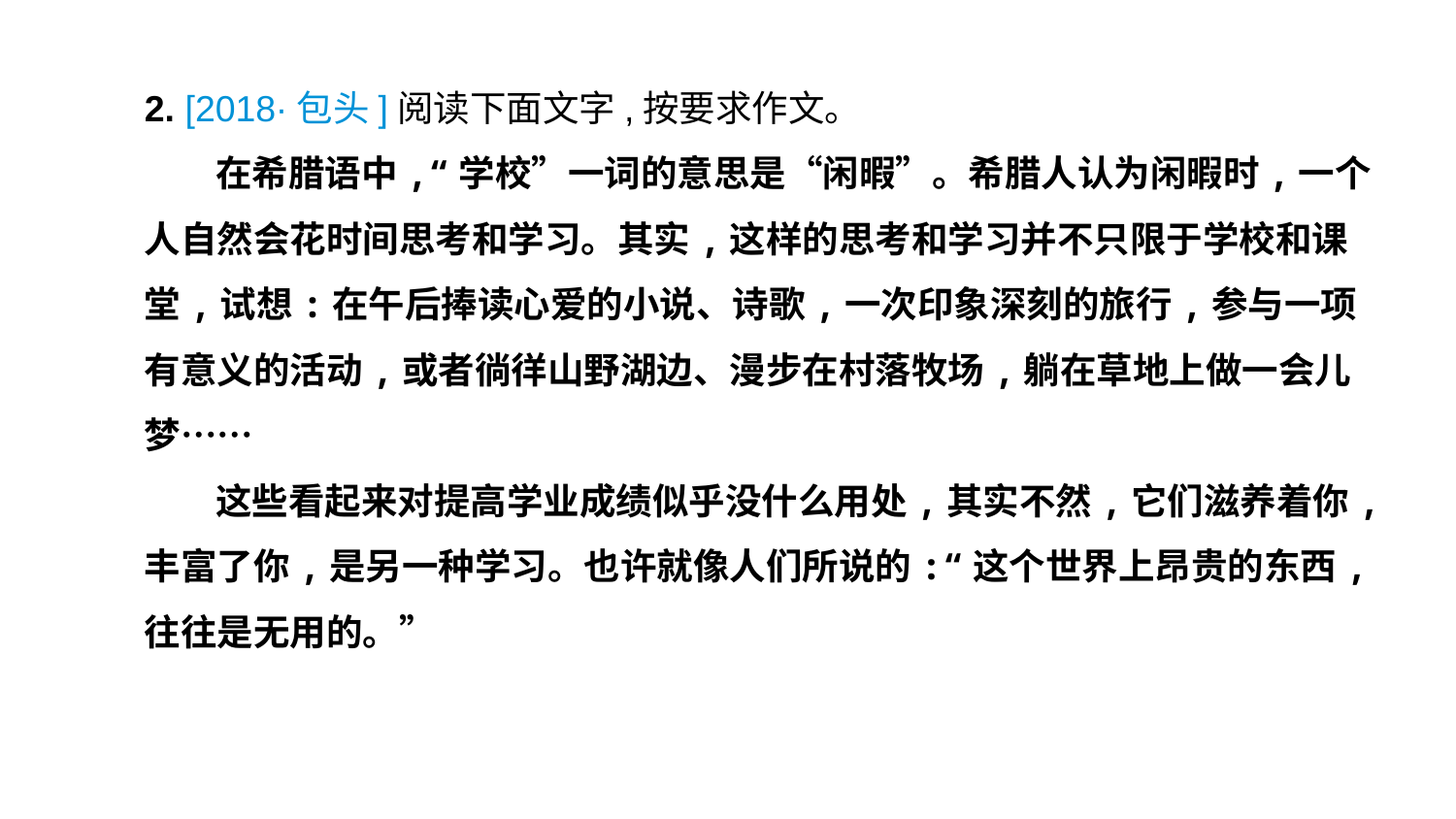

2. [2018·包头]阅读下面文字,按要求作文。
在希腊语中,“学校”一词的意思是“闲暇”。希腊人认为闲暇时,一个人自然会花时间思考和学习。其实,这样的思考和学习并不只限于学校和课 堂,试想:在午后捧读心爱的小说、诗歌,一次印象深刻的旅行,参与一项有意义的活动,或者徜徉山野湖边、漫步在村落牧场,躺在草地上做一会儿梦……
这些看起来对提高学业成绩似乎没什么用处,其实不然,它们滋养着你,丰富了你,是另一种学习。也许就像人们所说的:“这个世界上昂贵的东西,往往是无用的。”